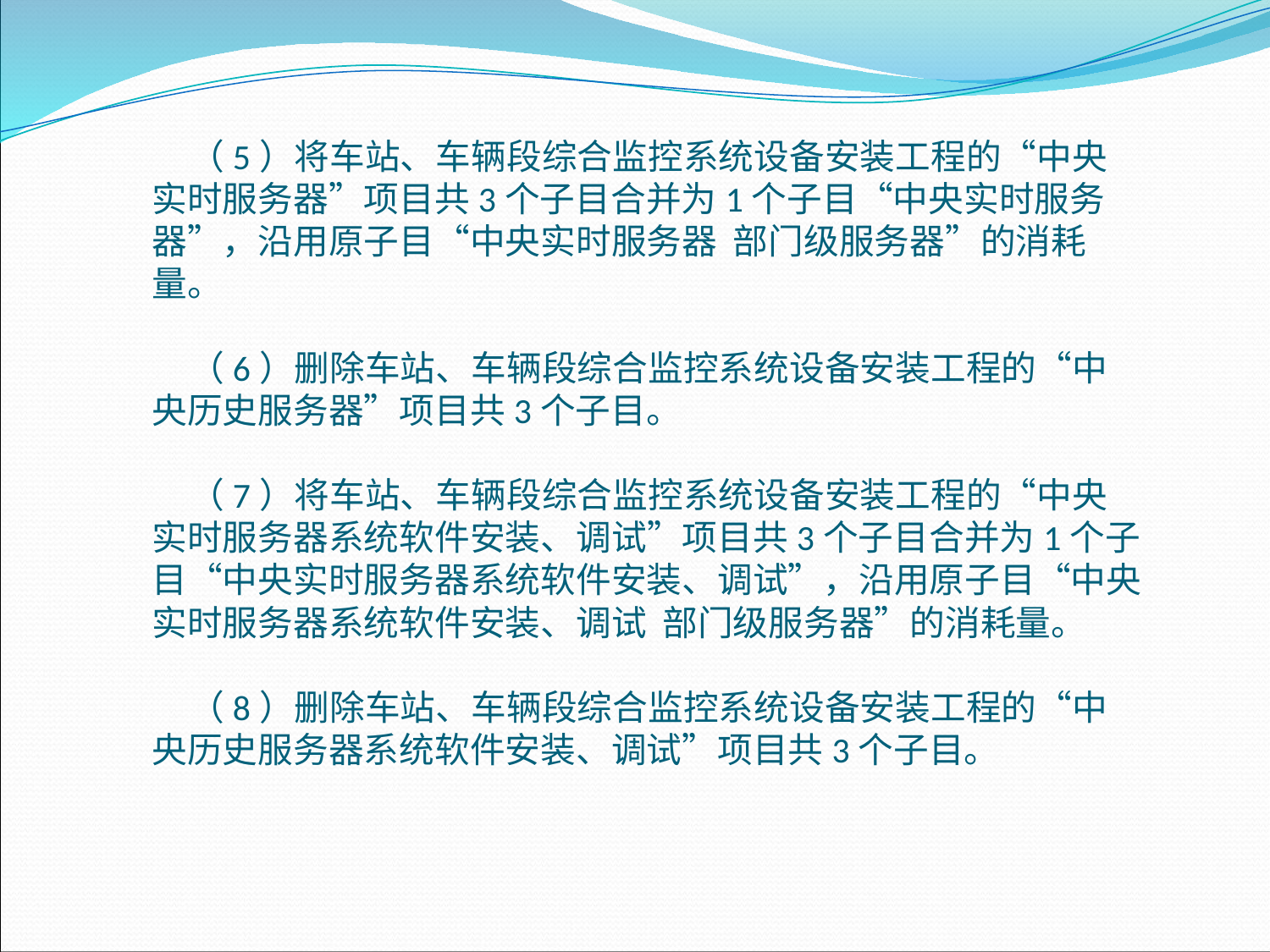

（5）将车站、车辆段综合监控系统设备安装工程的“中央实时服务器”项目共3个子目合并为1个子目“中央实时服务器”，沿用原子目“中央实时服务器  部门级服务器”的消耗量。
（6）删除车站、车辆段综合监控系统设备安装工程的“中央历史服务器”项目共3个子目。
（7）将车站、车辆段综合监控系统设备安装工程的“中央实时服务器系统软件安装、调试”项目共3个子目合并为1个子目“中央实时服务器系统软件安装、调试”，沿用原子目“中央实时服务器系统软件安装、调试  部门级服务器”的消耗量。
（8）删除车站、车辆段综合监控系统设备安装工程的“中央历史服务器系统软件安装、调试”项目共3个子目。